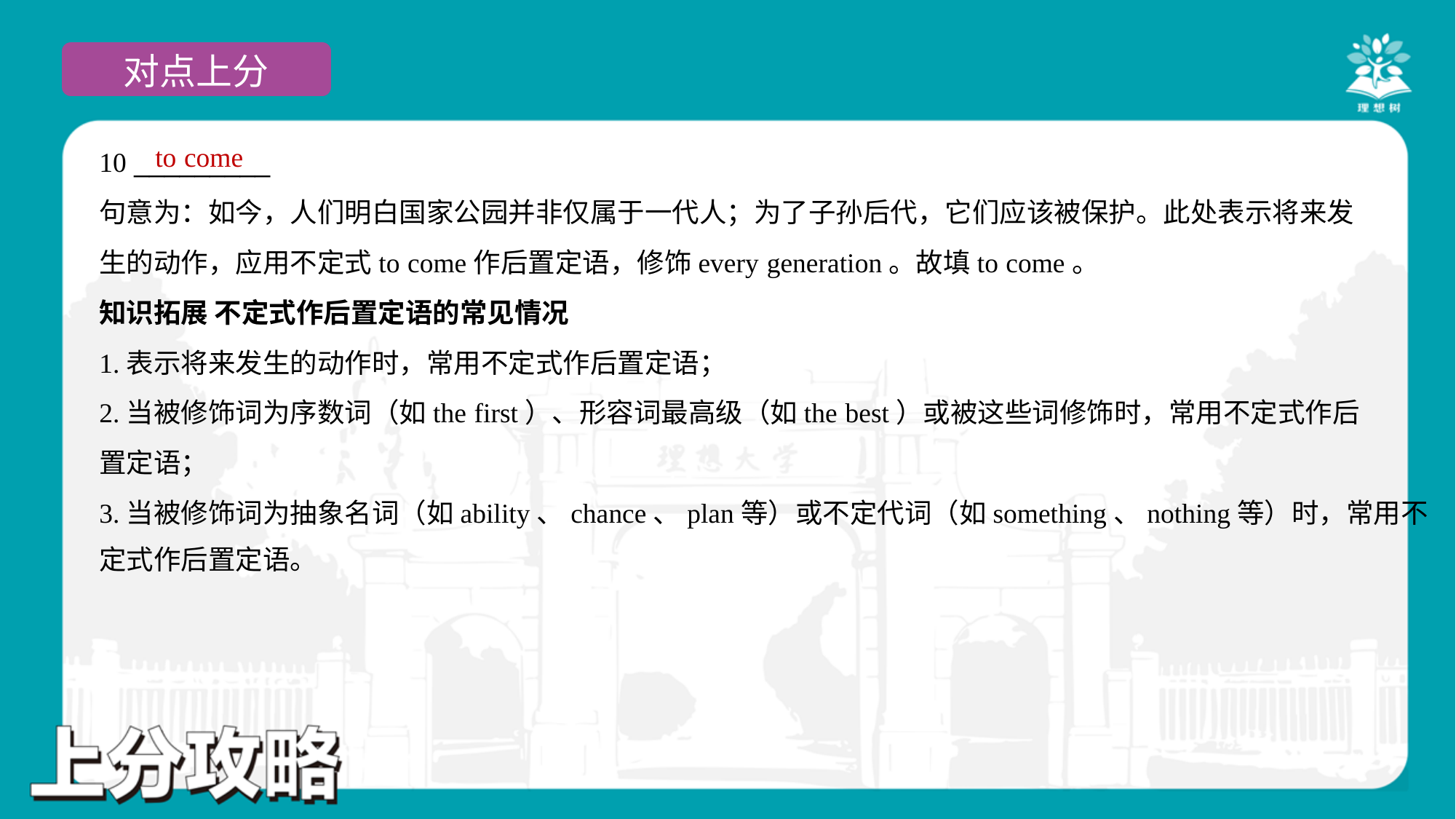

to come
10 _________
句意为：如今，人们明白国家公园并非仅属于一代人；为了子孙后代，它们应该被保护。此处表示将来发
生的动作，应用不定式to come作后置定语，修饰every generation。故填to come。
知识拓展 不定式作后置定语的常见情况
1.表示将来发生的动作时，常用不定式作后置定语；
2.当被修饰词为序数词（如the first）、形容词最高级（如the best）或被这些词修饰时，常用不定式作后
置定语；
3.当被修饰词为抽象名词（如ability、chance、plan等）或不定代词（如something、nothing等）时，常用不
定式作后置定语。